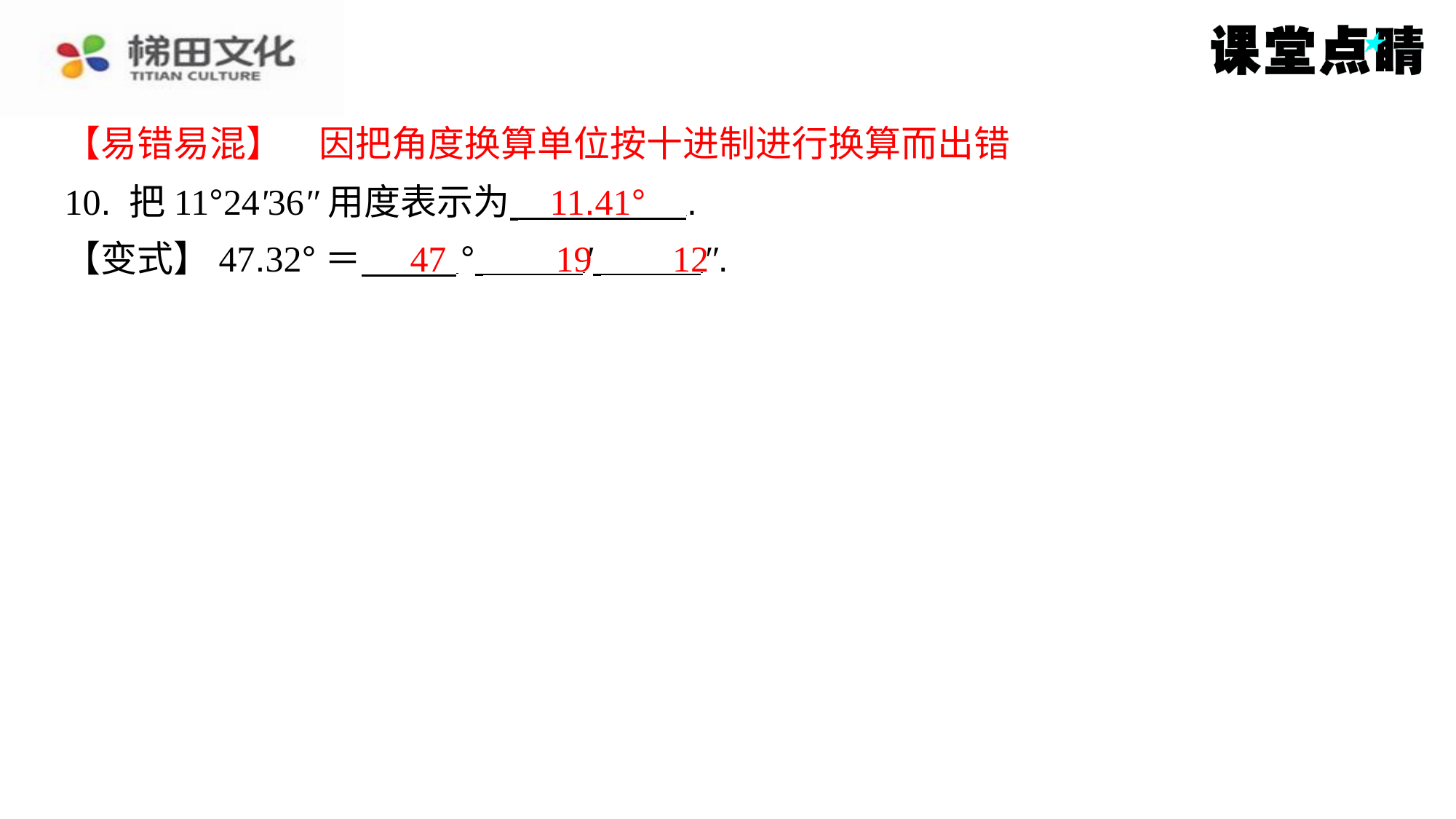

【易错易混】　因把角度换算单位按十进制进行换算而出错
【易错易混】　因把角度换算单位按十进制进行换算而出错
11.41°
10. 把11°24'36″用度表示为                           ⁠.
【变式】47.32°＝               °               '               ″.
47
19
12